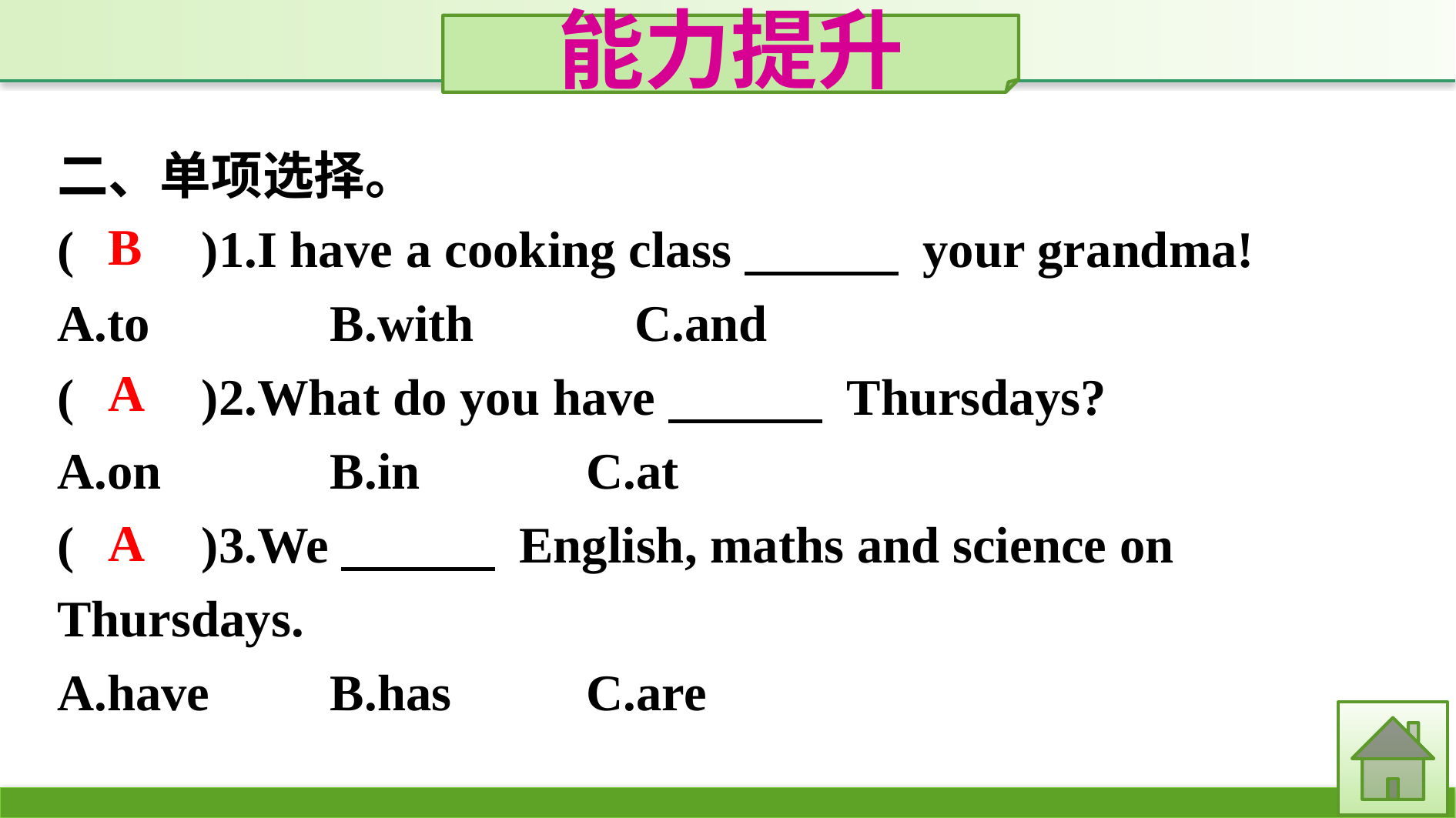

能力提升
二、单项选择。
(　　)1.I have a cooking class　　　 your grandma!
A.to　　	B.with　　	C.and
(　　)2.What do you have　　　 Thursdays?
A.on		B.in		C.at
(　　)3.We　　　 English, maths and science on Thursdays.
A.have	B.has		C.are
B
A
A